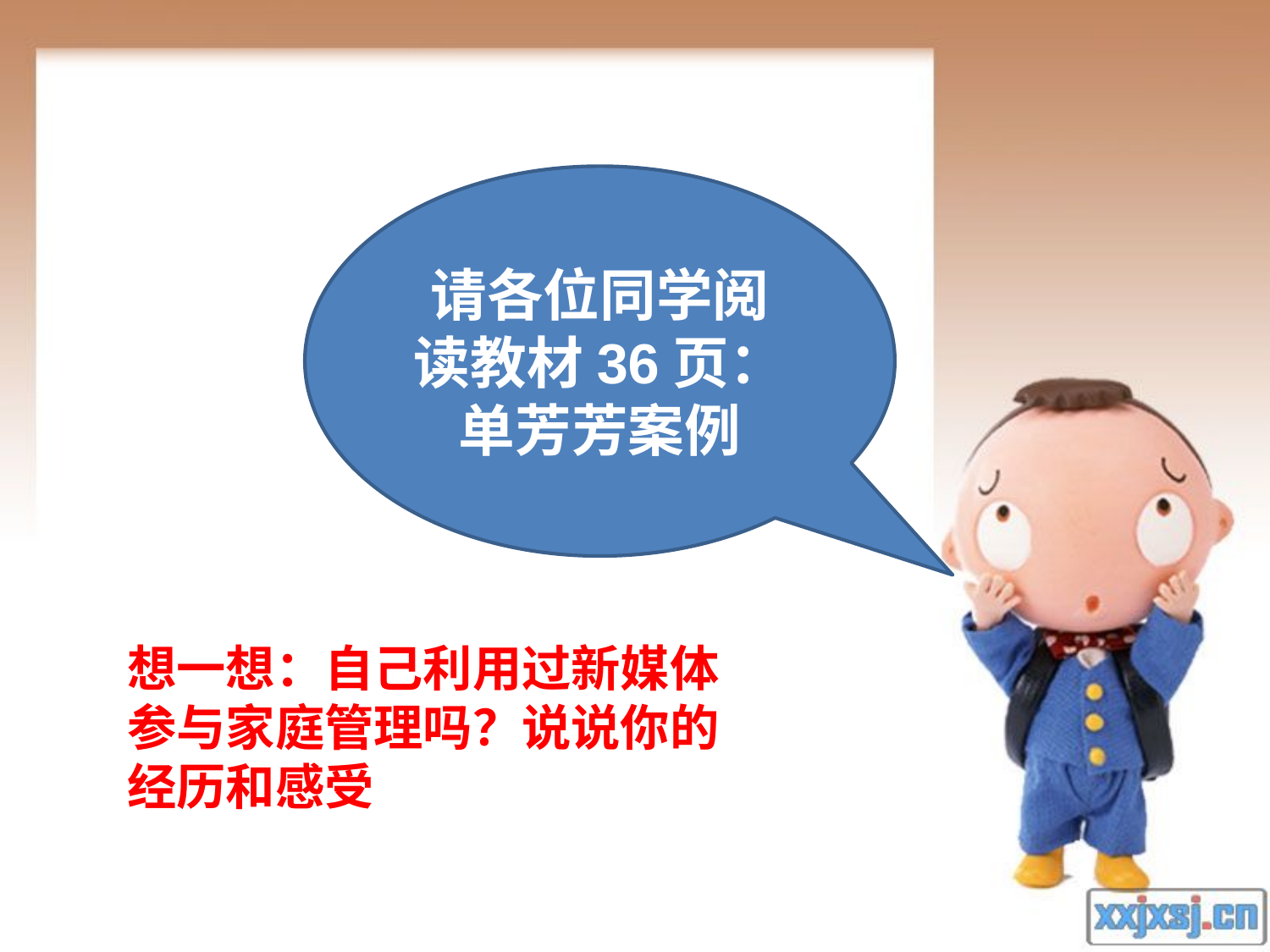

请各位同学阅读教材36页：
单芳芳案例
想一想：自己利用过新媒体参与家庭管理吗？说说你的经历和感受